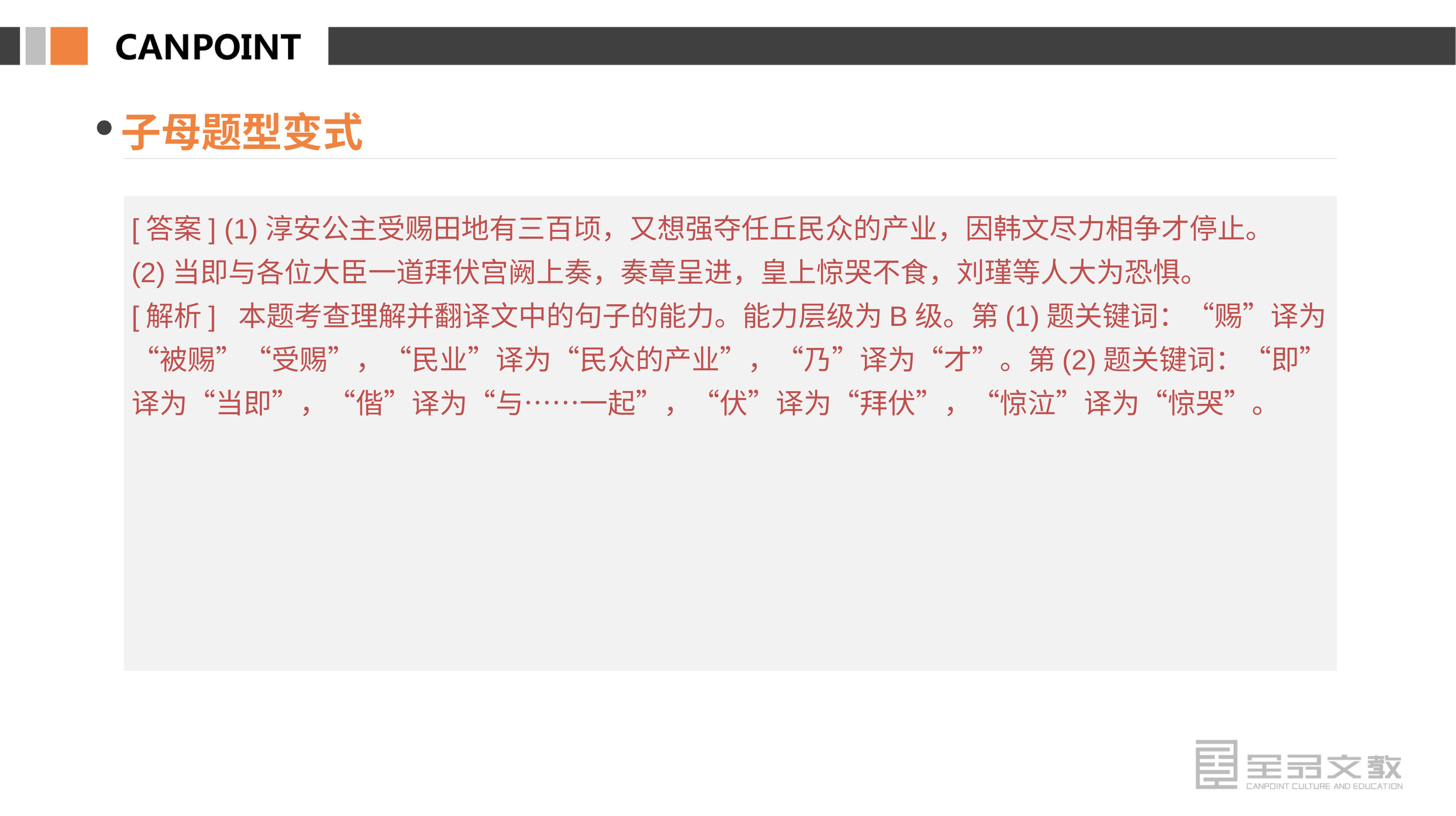

子母题型变式

[答案] (1)淳安公主受赐田地有三百顷，又想强夺任丘民众的产业，因韩文尽力相争才停止。
(2)当即与各位大臣一道拜伏宫阙上奏，奏章呈进，皇上惊哭不食，刘瑾等人大为恐惧。
[解析]  本题考查理解并翻译文中的句子的能力。能力层级为B级。第(1)题关键词：“赐”译为“被赐”“受赐”，“民业”译为“民众的产业”，“乃”译为“才”。第(2)题关键词：“即”译为“当即”，“偕”译为“与……一起”，“伏”译为“拜伏”，“惊泣”译为“惊哭”。